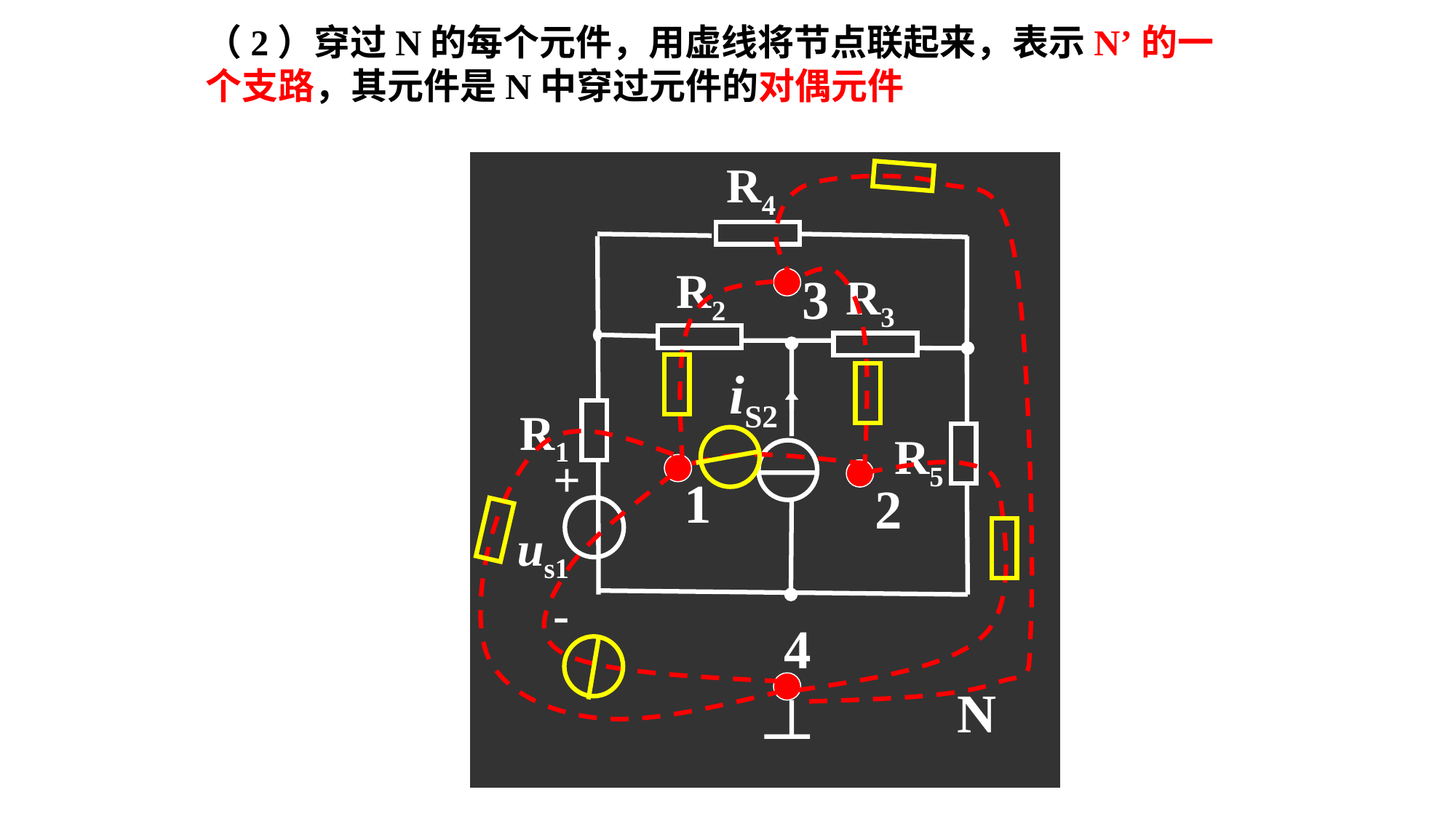

（2）穿过N的每个元件，用虚线将节点联起来，表示N’的一个支路，其元件是N中穿过元件的对偶元件

R4

R2
3
R3

iS2

R1

R5

   +
us1
   -

1
2

4

N